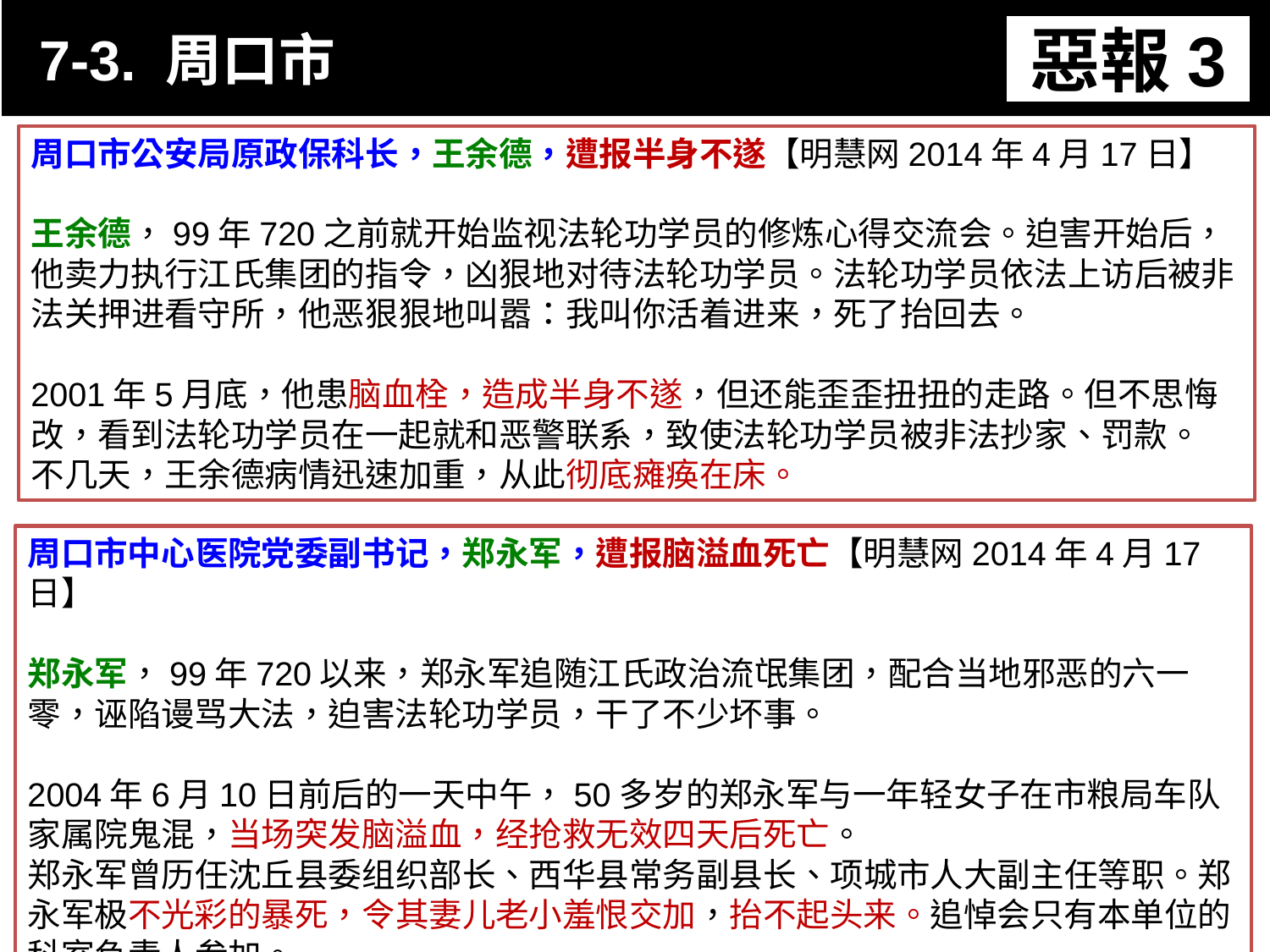

7-3. 周口市
惡報3

11-3. XX市官員惡報實例
周口市公安局原政保科长，王余德，遭报半身不遂【明慧网2014年4月17日】

王余德，99年720之前就开始监视法轮功学员的修炼心得交流会。迫害开始后，
他卖力执行江氏集团的指令，凶狠地对待法轮功学员。法轮功学员依法上访后被非法关押进看守所，他恶狠狠地叫嚣：我叫你活着进来，死了抬回去。

2001年5月底，他患脑血栓，造成半身不遂，但还能歪歪扭扭的走路。但不思悔改，看到法轮功学员在一起就和恶警联系，致使法轮功学员被非法抄家、罚款。
不几天，王余德病情迅速加重，从此彻底瘫痪在床。
周口市中心医院党委副书记，郑永军，遭报脑溢血死亡【明慧网2014年4月17日】

郑永军，99年720以来，郑永军追随江氏政治流氓集团，配合当地邪恶的六一零，诬陷谩骂大法，迫害法轮功学员，干了不少坏事。

2004年6月10日前后的一天中午，50多岁的郑永军与一年轻女子在市粮局车队家属院鬼混，当场突发脑溢血，经抢救无效四天后死亡。
郑永军曾历任沈丘县委组织部长、西华县常务副县长、项城市人大副主任等职。郑永军极不光彩的暴死，令其妻儿老小羞恨交加，抬不起头来。追悼会只有本单位的科室负责人参加。